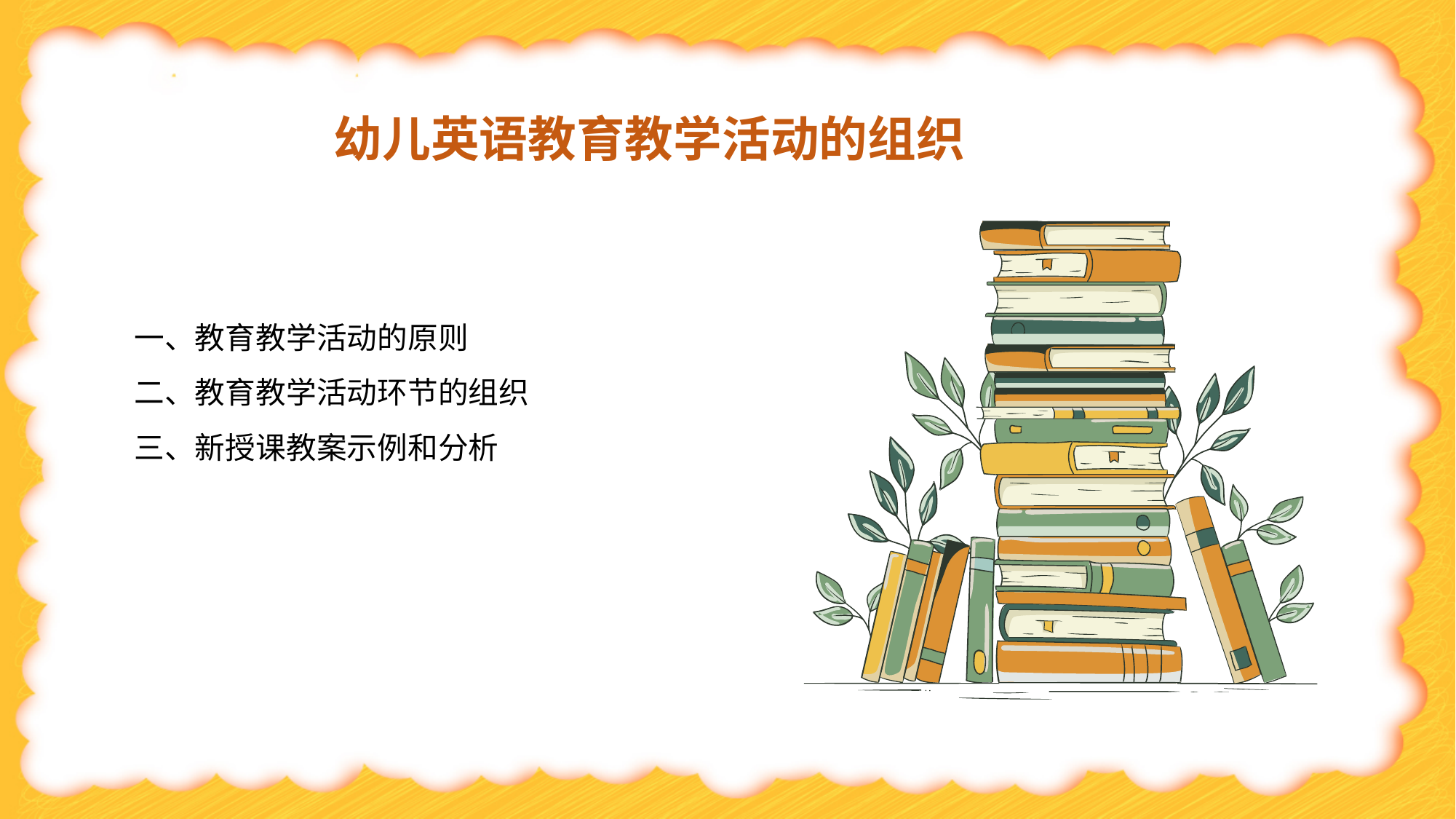

# 幼儿英语教育教学活动的组织

一、教育教学活动的原则
二、教育教学活动环节的组织
三、新授课教案示例和分析